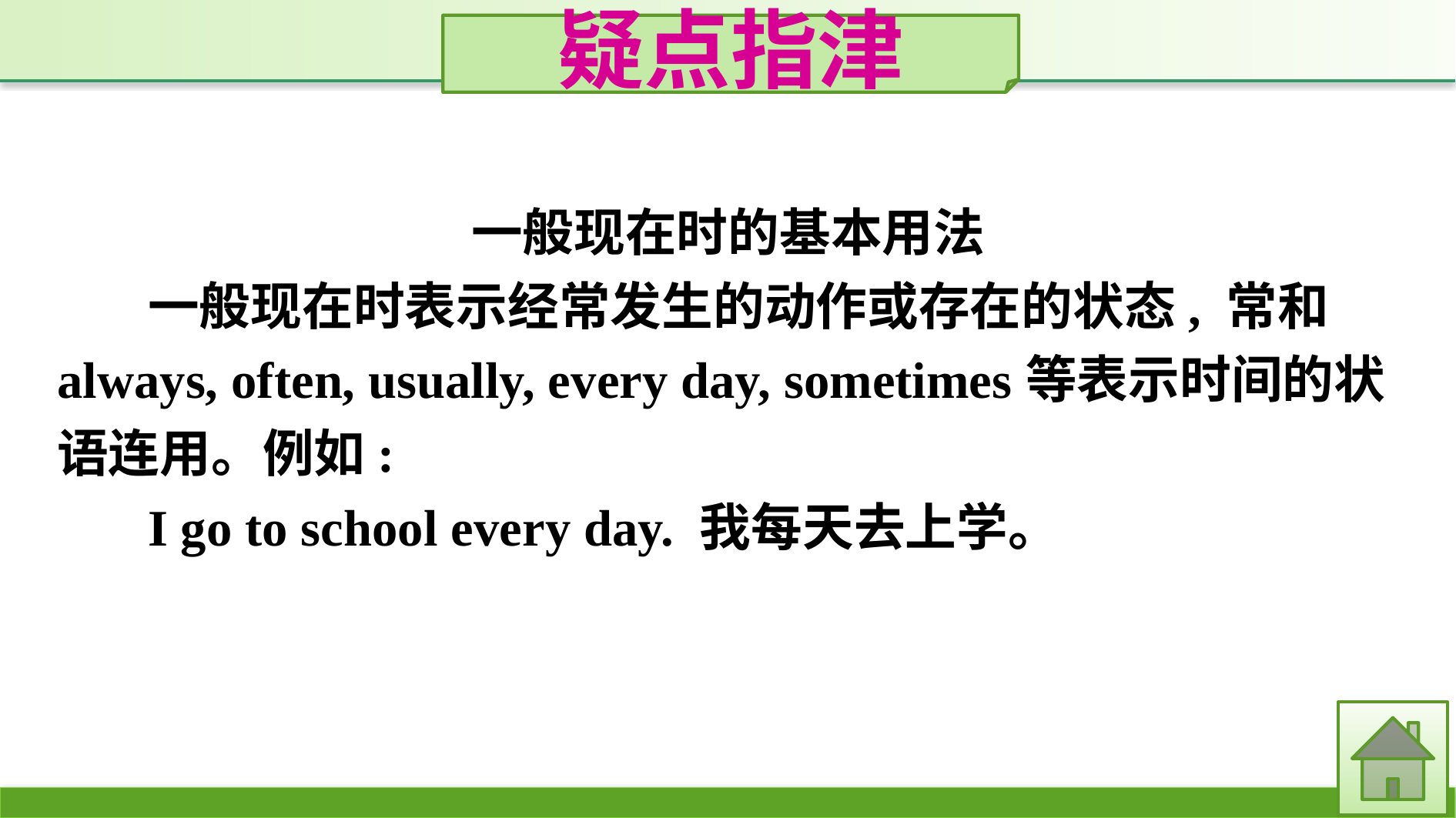

疑点指津
一般现在时的基本用法
一般现在时表示经常发生的动作或存在的状态, 常和always, often, usually, every day, sometimes等表示时间的状语连用。例如:
I go to school every day. 我每天去上学。